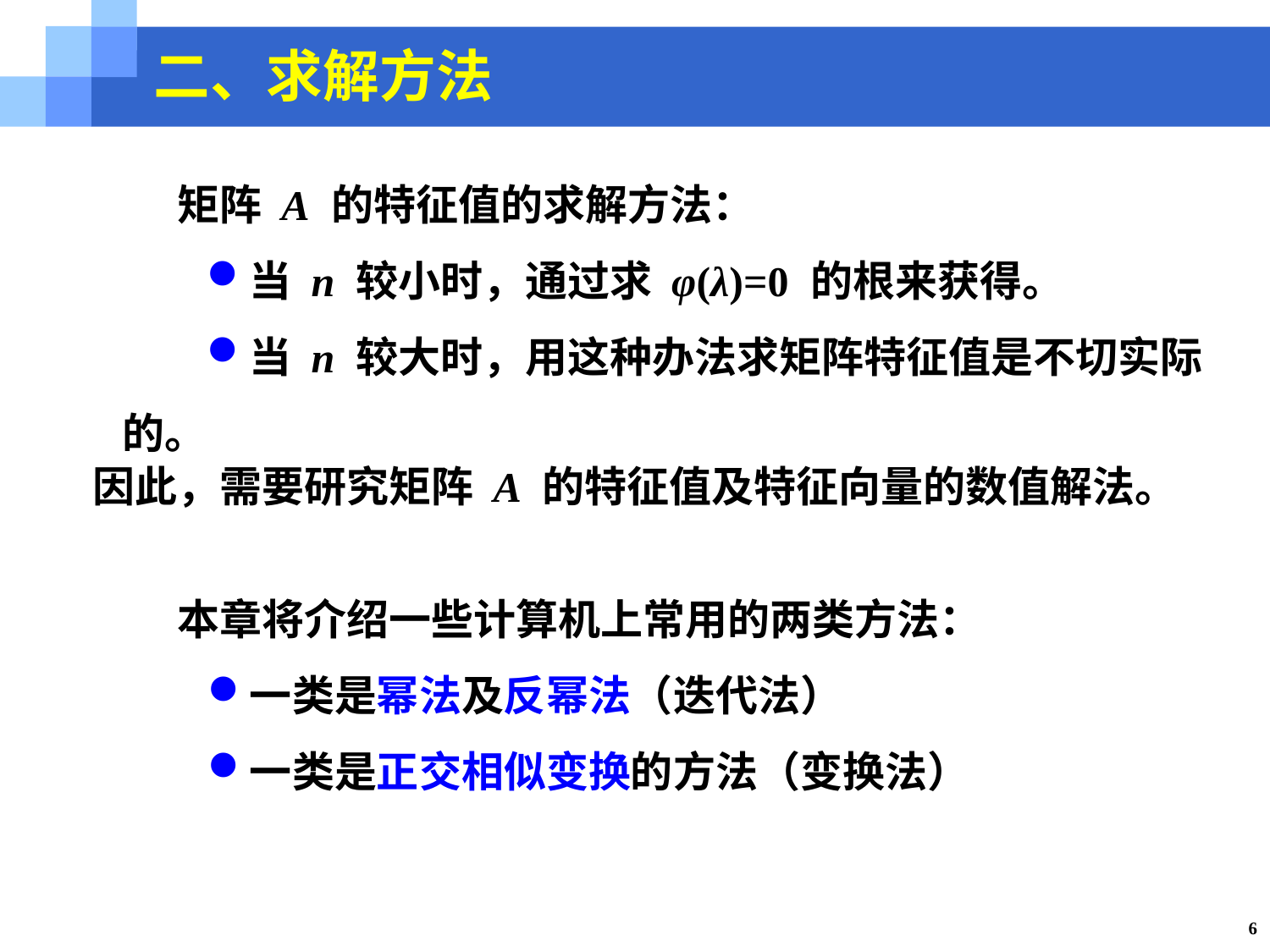

二、求解方法
矩阵 A 的特征值的求解方法：
当 n 较小时，通过求 φ(λ)=0 的根来获得。
当 n 较大时，用这种办法求矩阵特征值是不切实际的。
因此，需要研究矩阵 A 的特征值及特征向量的数值解法。
本章将介绍一些计算机上常用的两类方法：
一类是幂法及反幂法（迭代法）
一类是正交相似变换的方法（变换法）
6